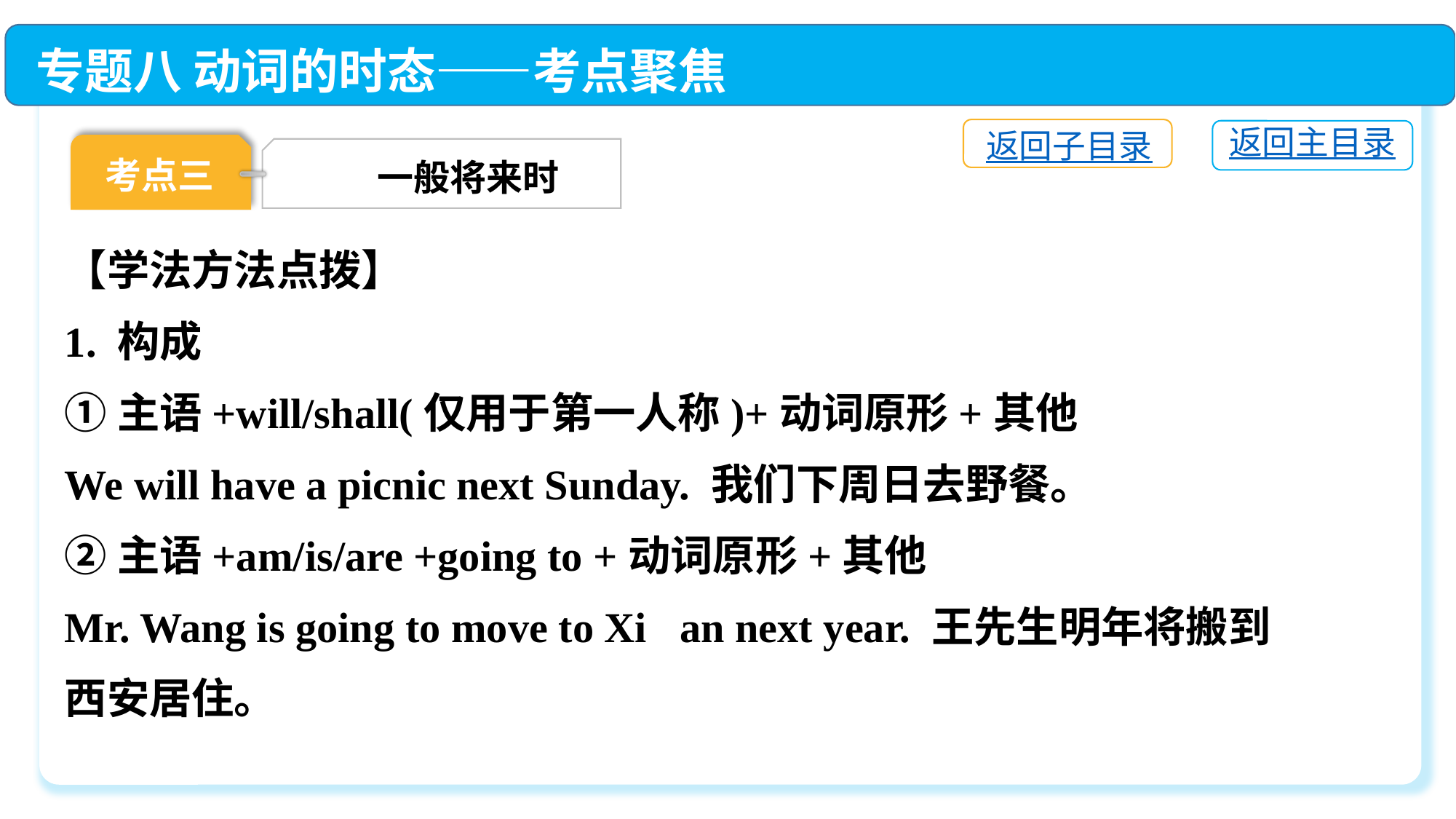

专题八 动词的时态——考点聚焦

返回子目录
返回主目录
考点三
一般将来时

【学法方法点拨】
1. 构成
①主语+will/shall(仅用于第一人称)+动词原形+其他
We will have a picnic next Sunday. 我们下周日去野餐。
②主语+am/is/are +going to +动词原形+其他
Mr. Wang is going to move to Xi􀆳an next year. 王先生明年将搬到西安居住。